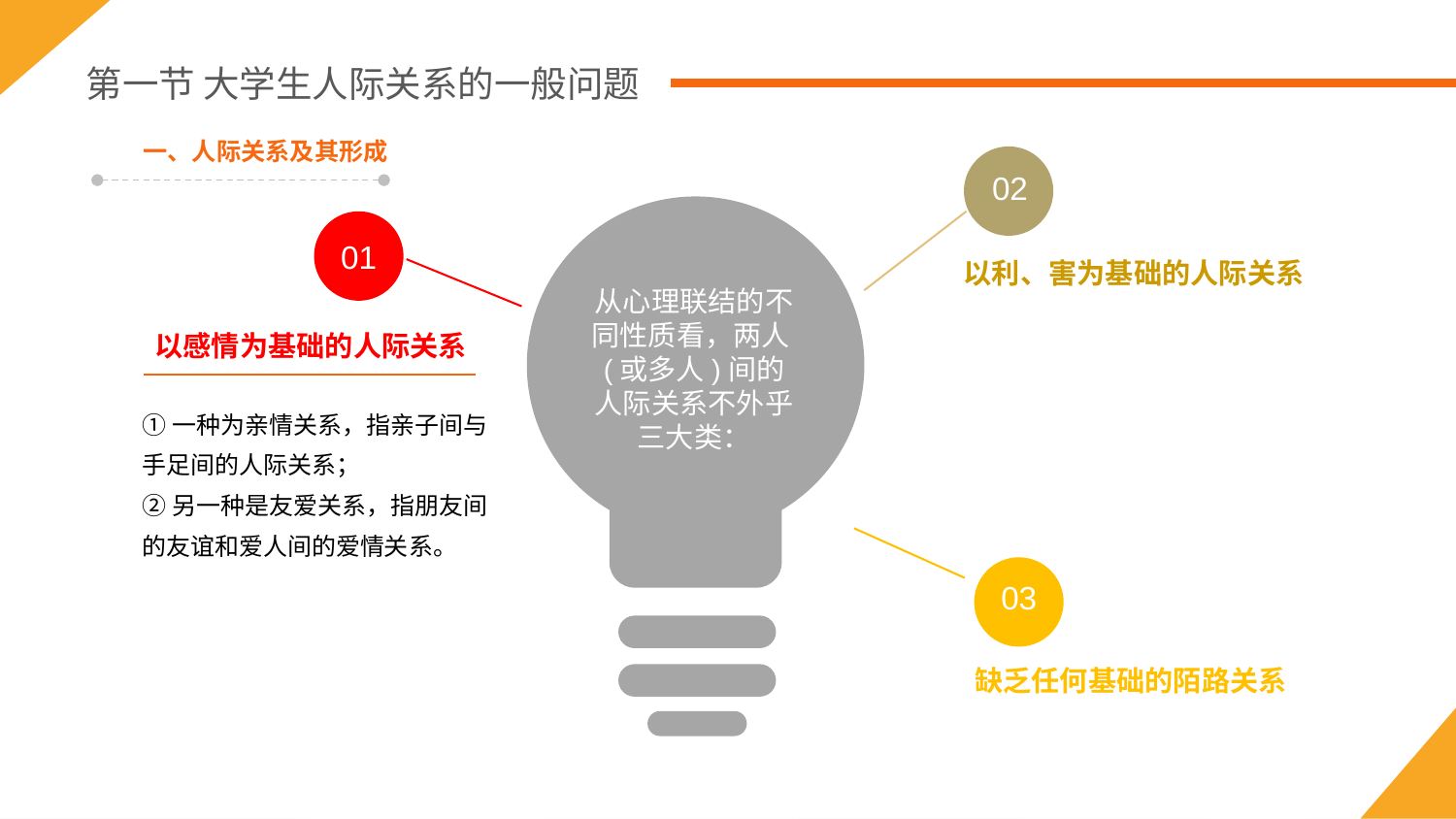

第一节 大学生人际关系的一般问题
一、人际关系及其形成

02

从心理联结的不同性质看，两人(或多人)间的人际关系不外乎三大类：

01
以利、害为基础的人际关系
以感情为基础的人际关系
①一种为亲情关系，指亲子间与手足间的人际关系；
②另一种是友爱关系，指朋友间的友谊和爱人间的爱情关系。

03
缺乏任何基础的陌路关系